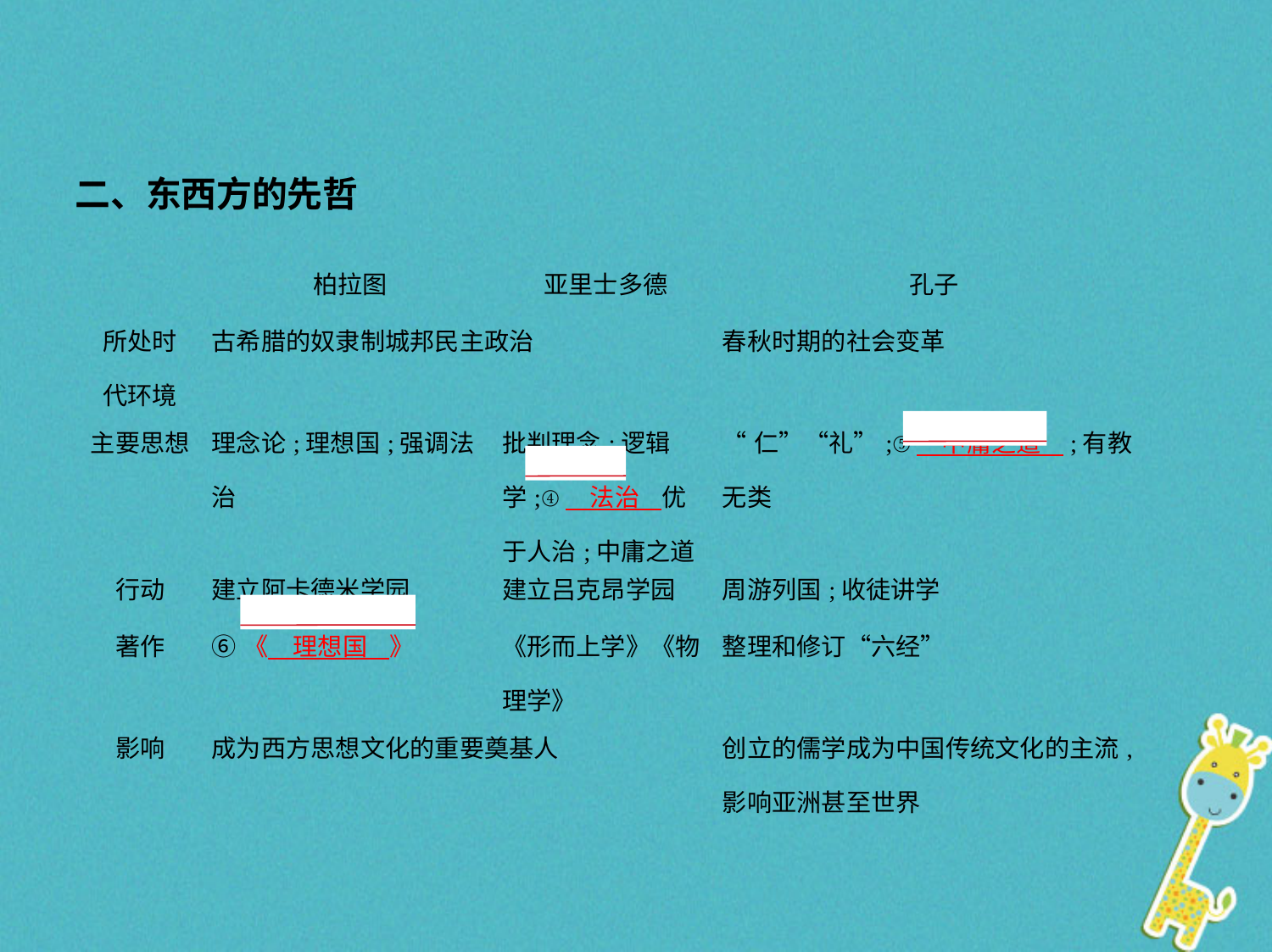

二、东西方的先哲
|  | 柏拉图 | 亚里士多德 | 孔子 |
| --- | --- | --- | --- |
| 所处时 代环境 | 古希腊的奴隶制城邦民主政治 |  | 春秋时期的社会变革 |
| 主要思想 | 理念论;理想国;强调法治 | 批判理念;逻辑学;④　法治    优于人治;中庸之道 | “仁”“礼”;⑤　中庸之道    ;有教无类 |
| 行动 | 建立阿卡德米学园 | 建立吕克昂学园 | 周游列国;收徒讲学 |
| 著作 | ⑥《　理想国    》 | 《形而上学》《物理学》 | 整理和修订“六经” |
| 影响 | 成为西方思想文化的重要奠基人 |  | 创立的儒学成为中国传统文化的主流,影响亚洲甚至世界 |